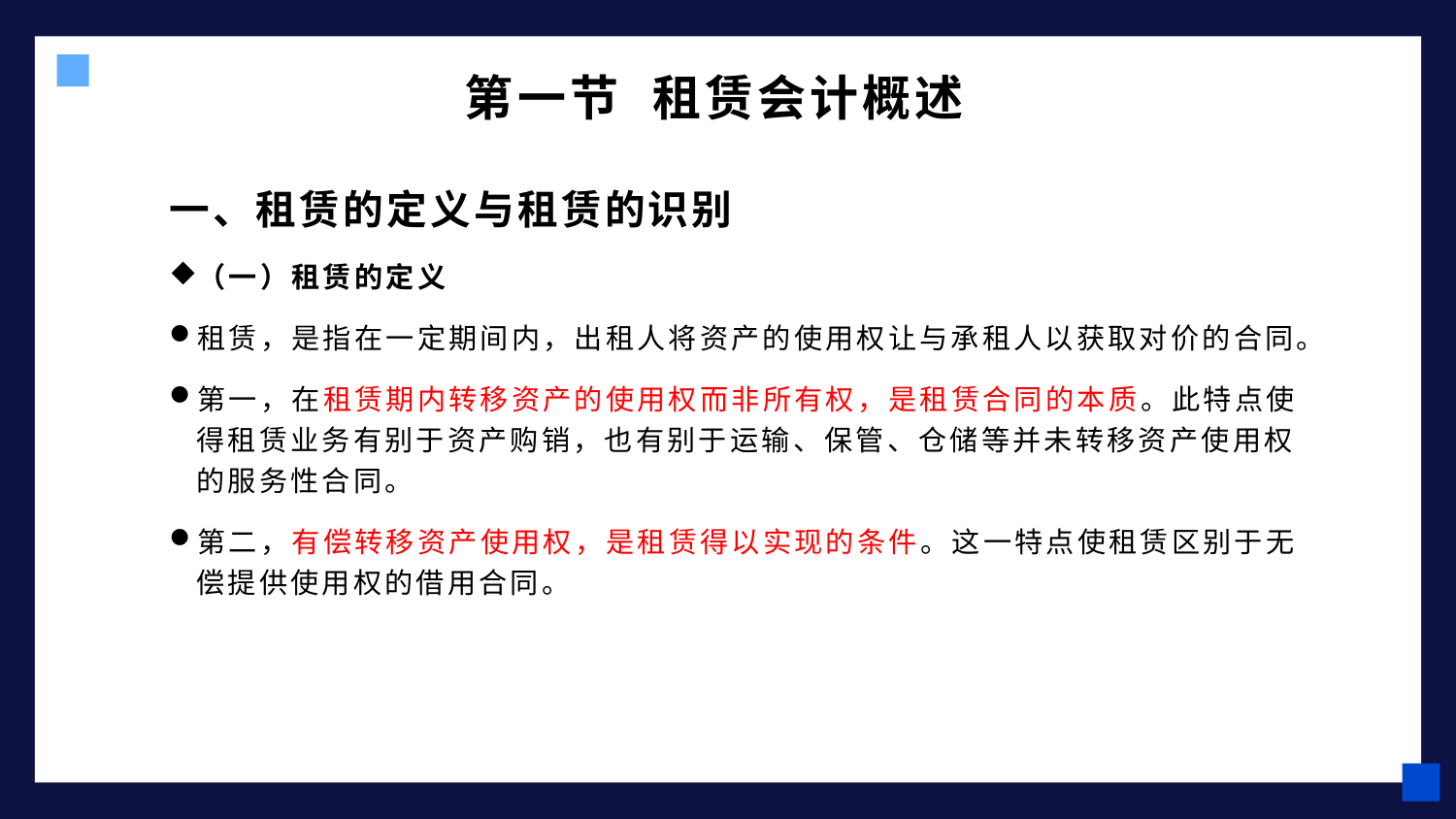

# 第一节  租赁会计概述
一、租赁的定义与租赁的识别
（一）租赁的定义
租赁，是指在一定期间内，出租人将资产的使用权让与承租人以获取对价的合同。
第一，在租赁期内转移资产的使用权而非所有权，是租赁合同的本质。此特点使得租赁业务有别于资产购销，也有别于运输、保管、仓储等并未转移资产使用权的服务性合同。
第二，有偿转移资产使用权，是租赁得以实现的条件。这一特点使租赁区别于无偿提供使用权的借用合同。